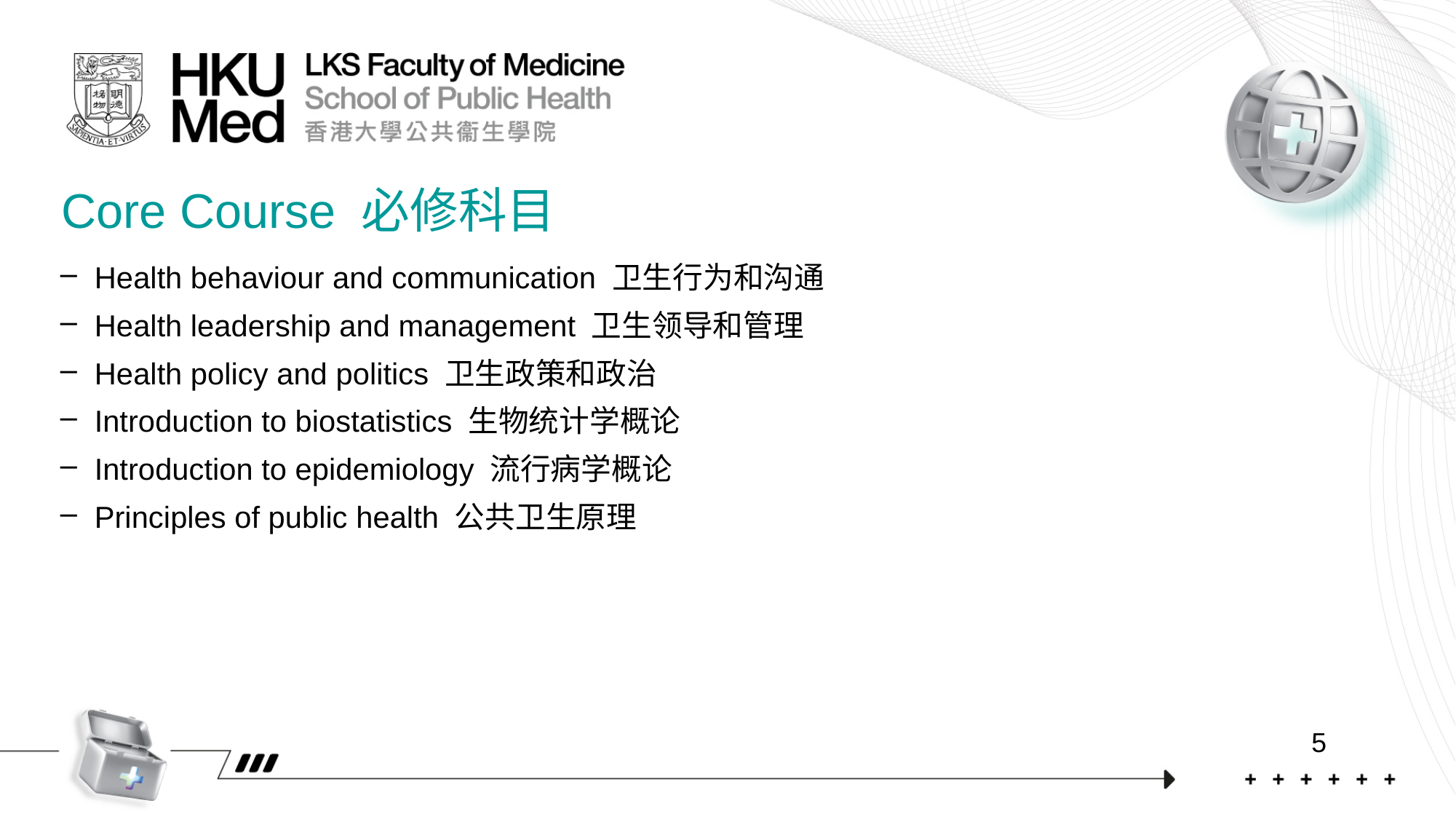

# Core Course 必修科目
Health behaviour and communication 卫生行为和沟通
Health leadership and management 卫生领导和管理
Health policy and politics 卫生政策和政治
Introduction to biostatistics 生物统计学概论
Introduction to epidemiology 流行病学概论
Principles of public health 公共卫生原理
5